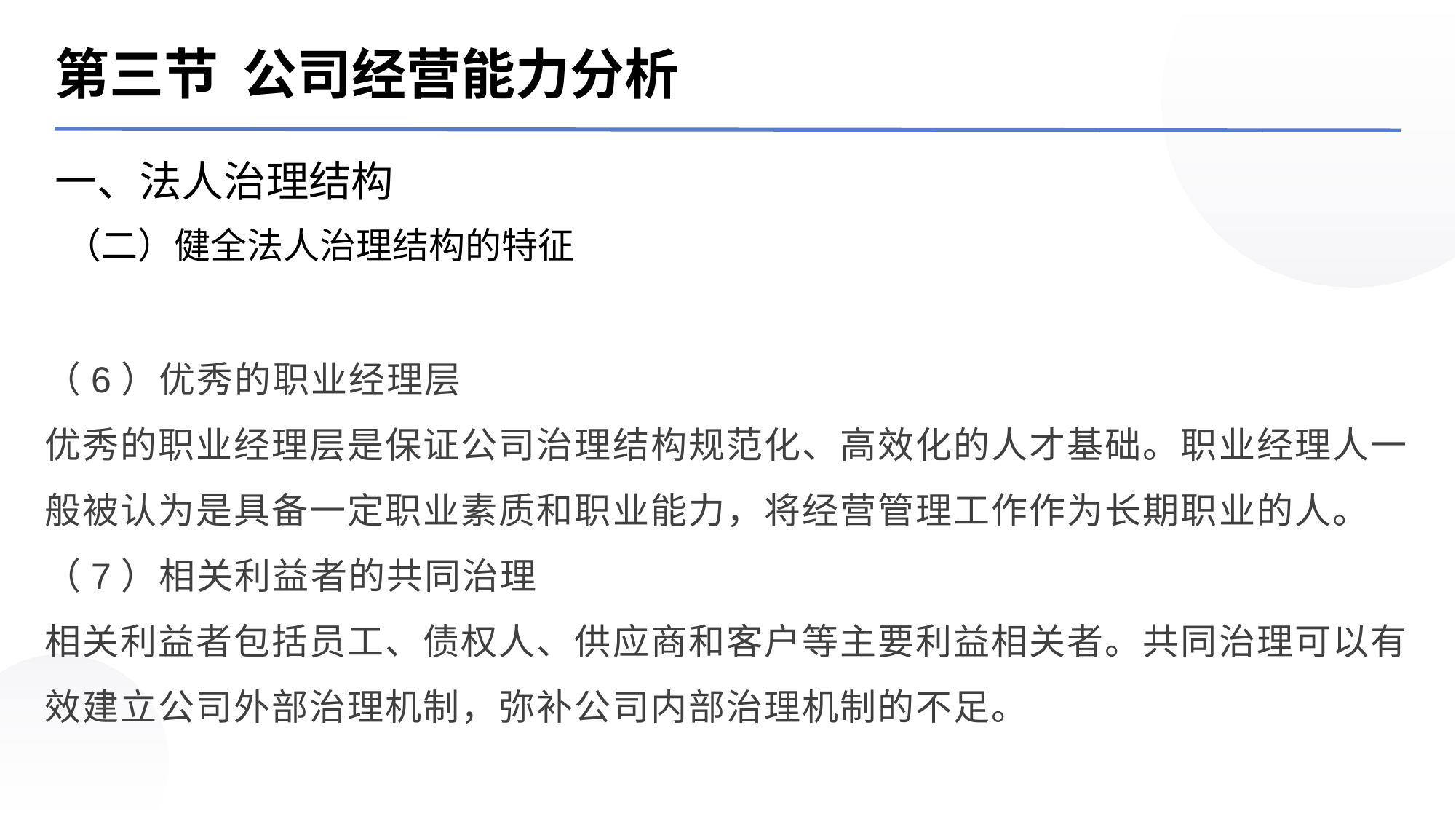

第三节  公司经营能力分析
一、法人治理结构
（二）健全法人治理结构的特征
（6）优秀的职业经理层
优秀的职业经理层是保证公司治理结构规范化、高效化的人才基础。职业经理人一般被认为是具备一定职业素质和职业能力，将经营管理工作作为长期职业的人。
（7）相关利益者的共同治理
相关利益者包括员工、债权人、供应商和客户等主要利益相关者。共同治理可以有效建立公司外部治理机制，弥补公司内部治理机制的不足。

49